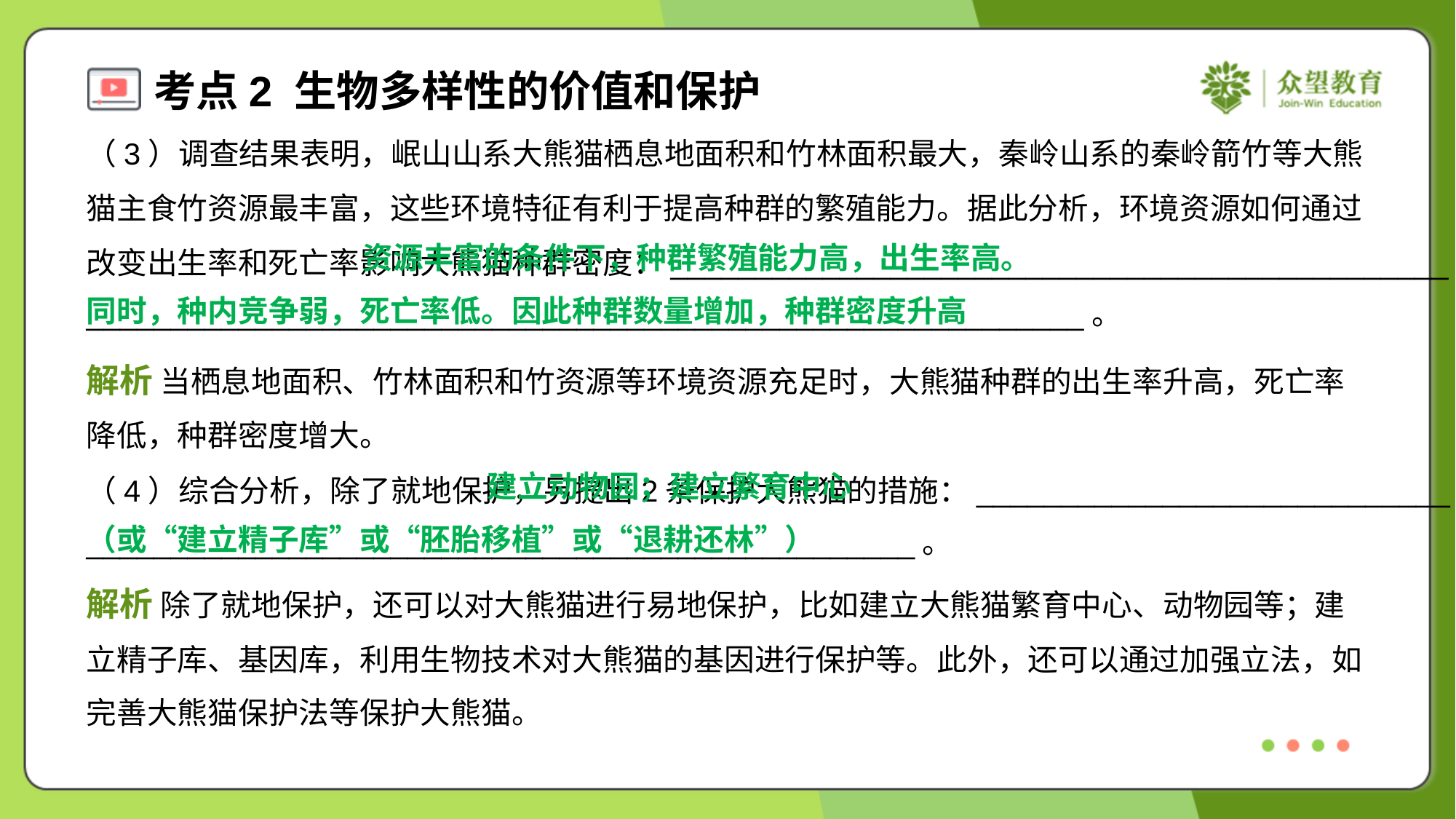

（3）调查结果表明，岷山山系大熊猫栖息地面积和竹林面积最大，秦岭山系的秦岭箭竹等大熊
猫主食竹资源最丰富，这些环境特征有利于提高种群的繁殖能力。据此分析，环境资源如何通过
改变出生率和死亡率影响大熊猫种群密度：______________________________________________
___________________________________________________________。
                                       资源丰富的条件下，种群繁殖能力高，出生率高。
同时，种内竞争弱，死亡率低。因此种群数量增加，种群密度升高
解析 当栖息地面积、竹林面积和竹资源等环境资源充足时，大熊猫种群的出生率升高，死亡率
降低，种群密度增大。
                                                         建立动物园；建立繁育中心
（或“建立精子库”或“胚胎移植”或“退耕还林”）
（4）综合分析，除了就地保护，另提出2条保护大熊猫的措施：____________________________
_________________________________________________。
解析 除了就地保护，还可以对大熊猫进行易地保护，比如建立大熊猫繁育中心、动物园等；建
立精子库、基因库，利用生物技术对大熊猫的基因进行保护等。此外，还可以通过加强立法，如
完善大熊猫保护法等保护大熊猫。